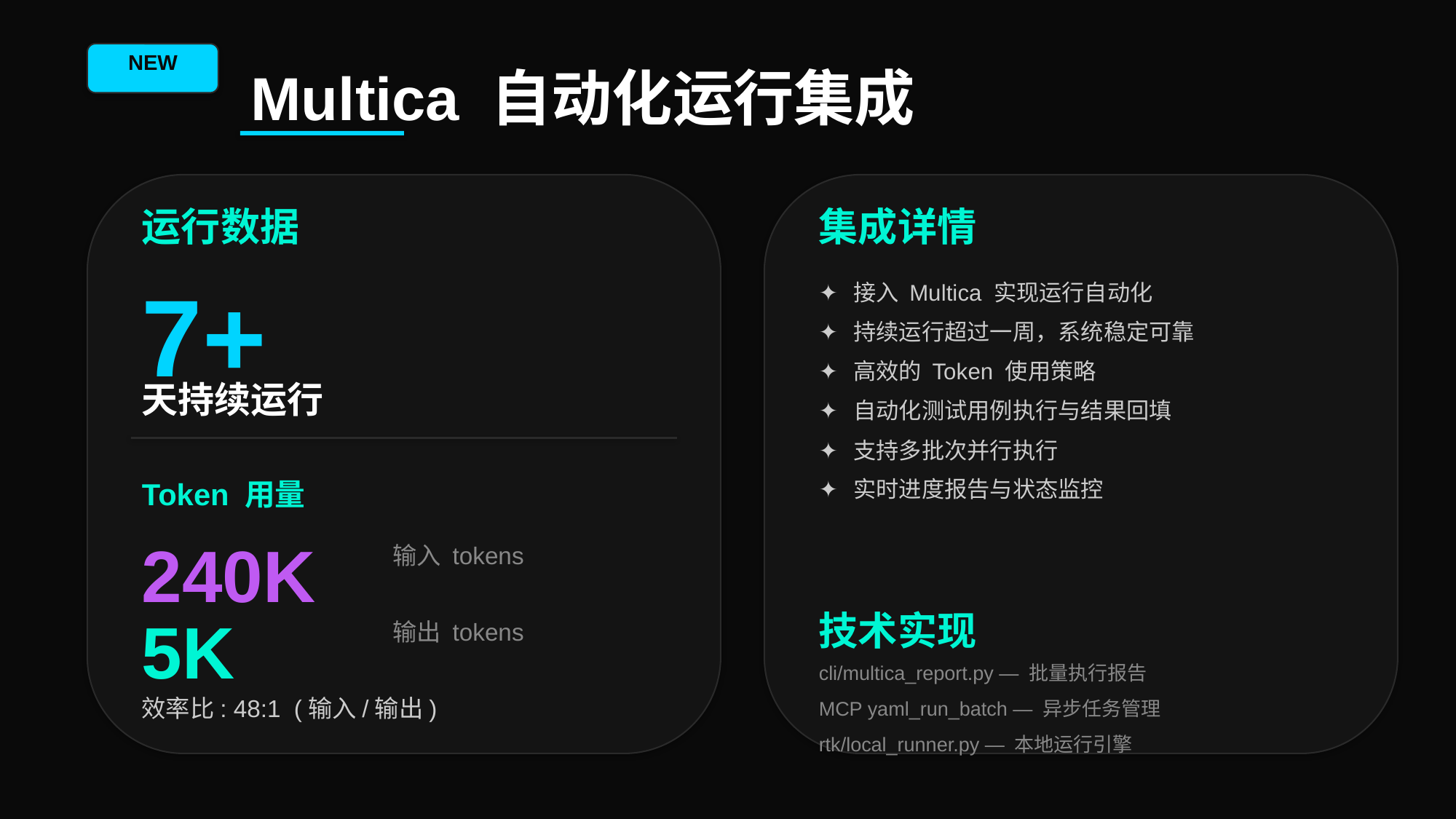

NEW
Multica 自动化运行集成

运行数据
集成详情
7+
✦  接入 Multica 实现运行自动化
✦  持续运行超过一周，系统稳定可靠
✦  高效的 Token 使用策略
✦  自动化测试用例执行与结果回填
✦  支持多批次并行执行
✦  实时进度报告与状态监控
天持续运行

Token 用量
240K
输入 tokens
5K
技术实现
输出 tokens
cli/multica_report.py — 批量执行报告
MCP yaml_run_batch — 异步任务管理
rtk/local_runner.py — 本地运行引擎
效率比: 48:1  (输入/输出)